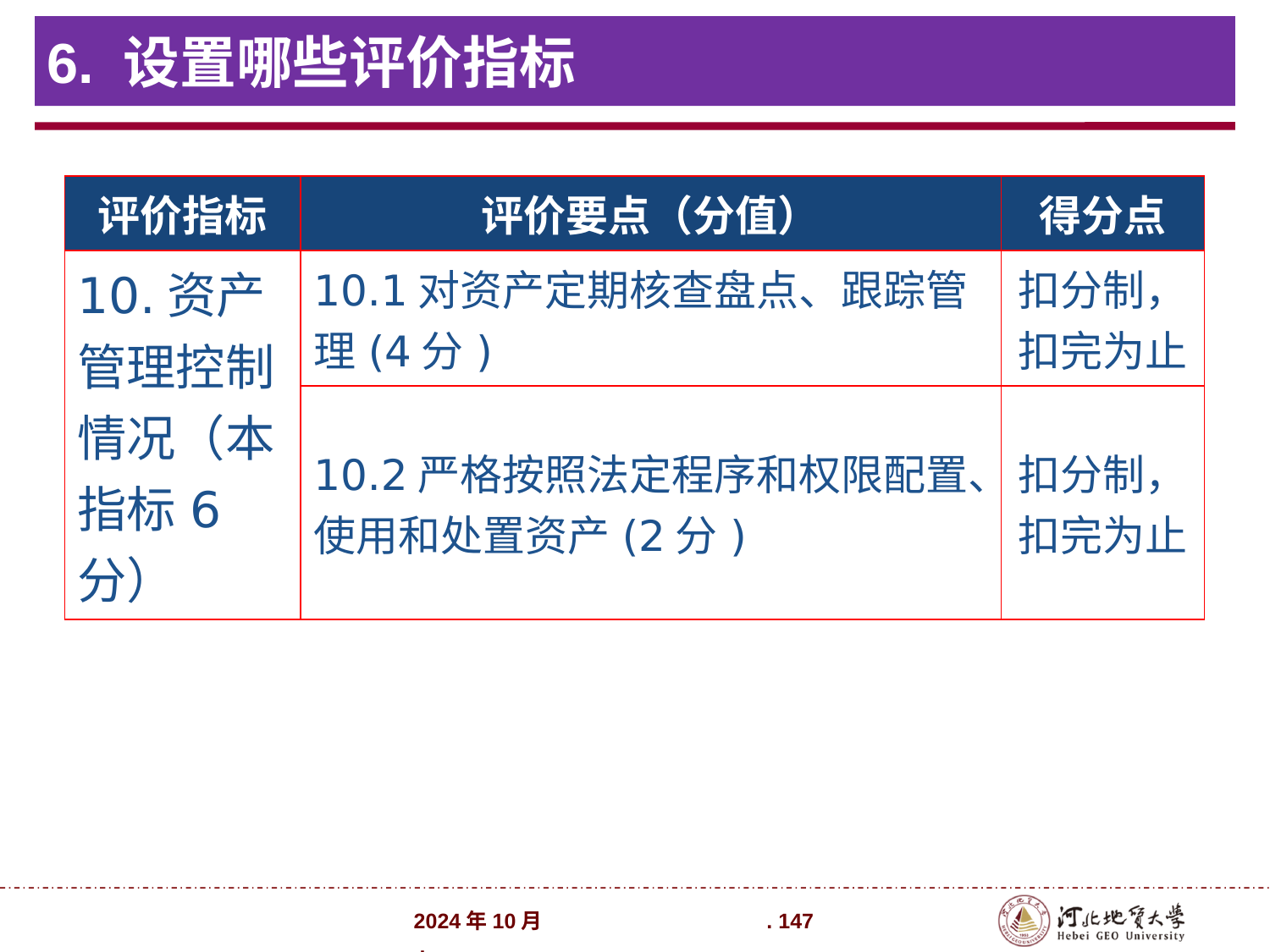

# 6. 设置哪些评价指标
| 评价指标 | 评价要点（分值） | 得分点 |
| --- | --- | --- |
| 10.资产管理控制情况（本指标6分） | 10.1对资产定期核查盘点、跟踪管理(4分) | 扣分制，扣完为止 |
|  | 10.2严格按照法定程序和权限配置、使用和处置资产(2分) | 扣分制，扣完为止 |
2024年10月                                             . 147 .